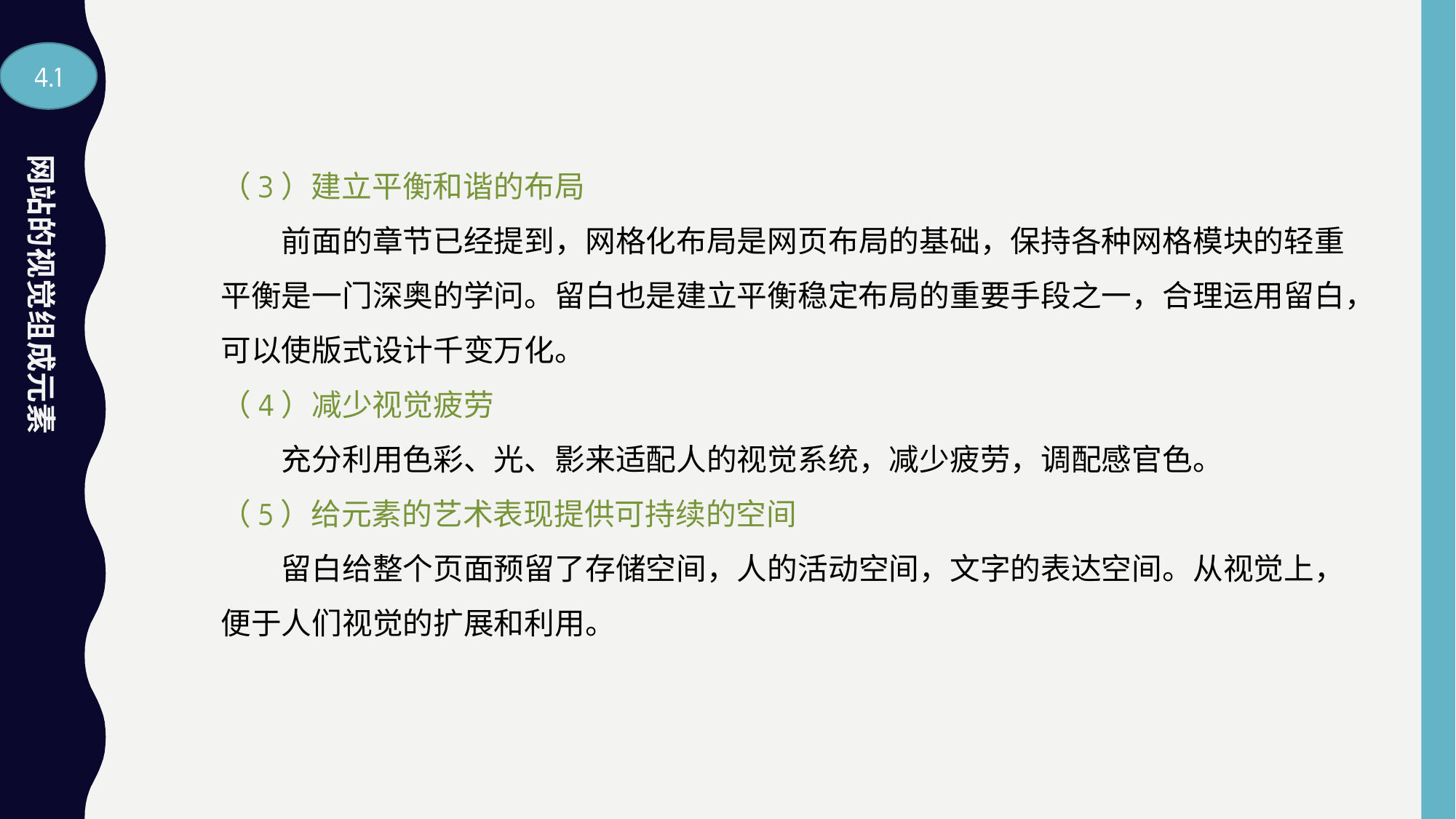

4.1
网站的视觉组成元素
（3）建立平衡和谐的布局
　　前面的章节已经提到，网格化布局是网页布局的基础，保持各种网格模块的轻重平衡是一门深奥的学问。留白也是建立平衡稳定布局的重要手段之一，合理运用留白，可以使版式设计千变万化。
（4）减少视觉疲劳
　　充分利用色彩、光、影来适配人的视觉系统，减少疲劳，调配感官色。
（5）给元素的艺术表现提供可持续的空间
　　留白给整个页面预留了存储空间，人的活动空间，文字的表达空间。从视觉上，便于人们视觉的扩展和利用。